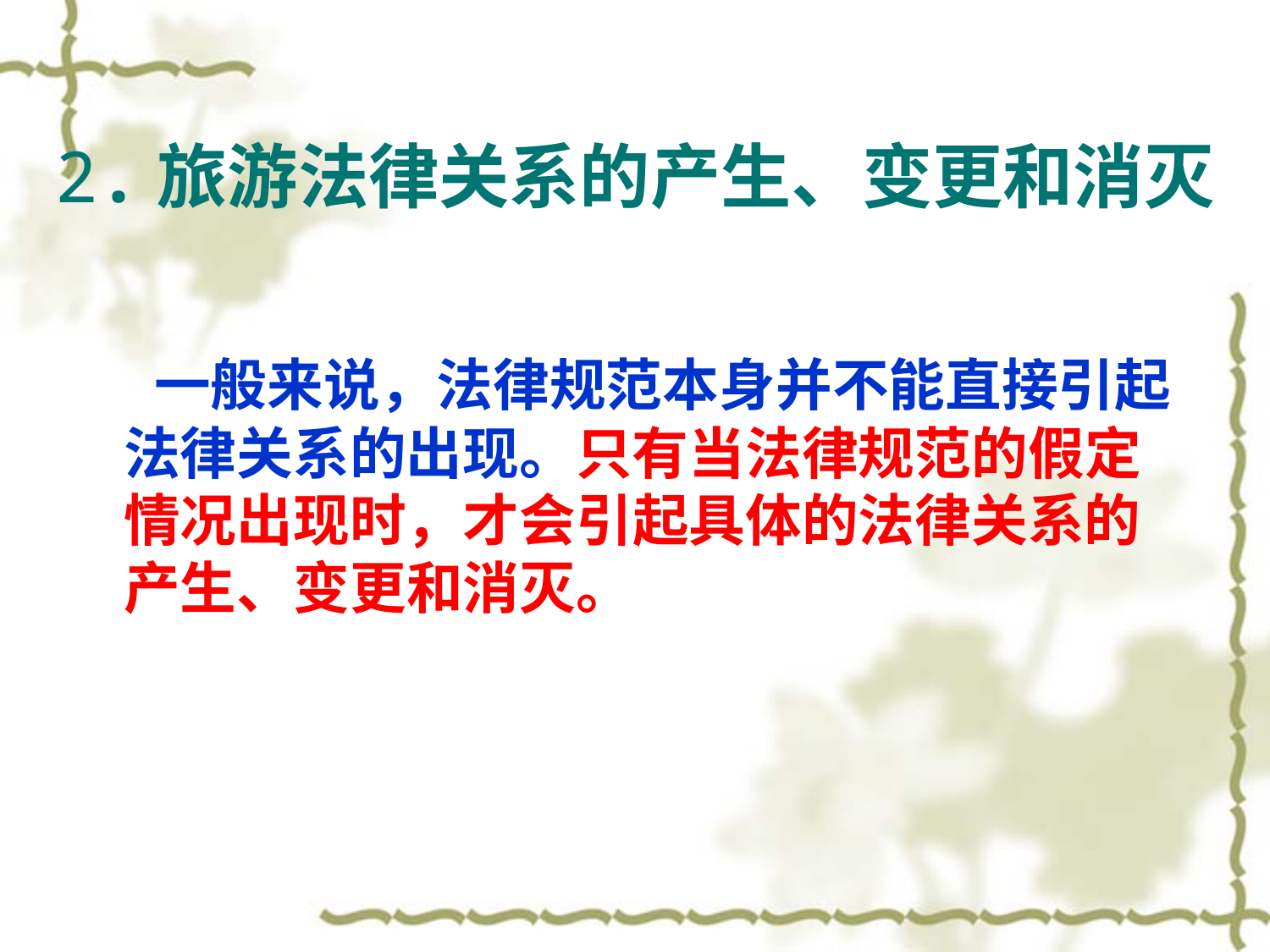

# 2.旅游法律关系的产生、变更和消灭

     一般来说，法律规范本身并不能直接引起法律关系的出现。只有当法律规范的假定情况出现时，才会引起具体的法律关系的产生、变更和消灭。